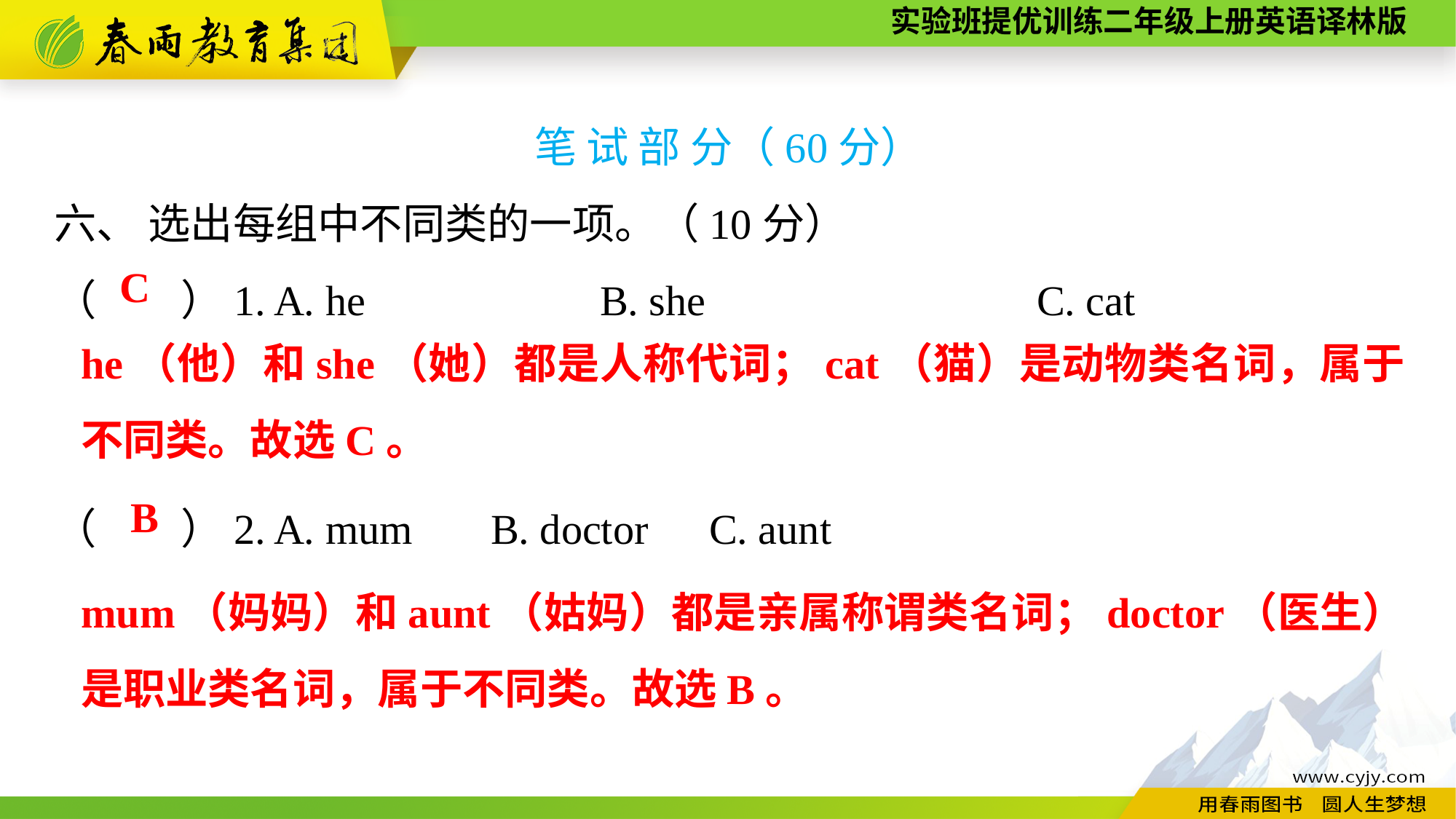

笔 试 部 分（60分）
六、 选出每组中不同类的一项。（10分）
（　　）1. A. he　　　　	B. she　　　　　	C. cat

（　　）2. A. mum	B. doctor	C. aunt
C
he（他）和she（她）都是人称代词；cat（猫）是动物类名词，属于不同类。故选C。
B
mum（妈妈）和aunt（姑妈）都是亲属称谓类名词；doctor（医生）是职业类名词，属于不同类。故选B。